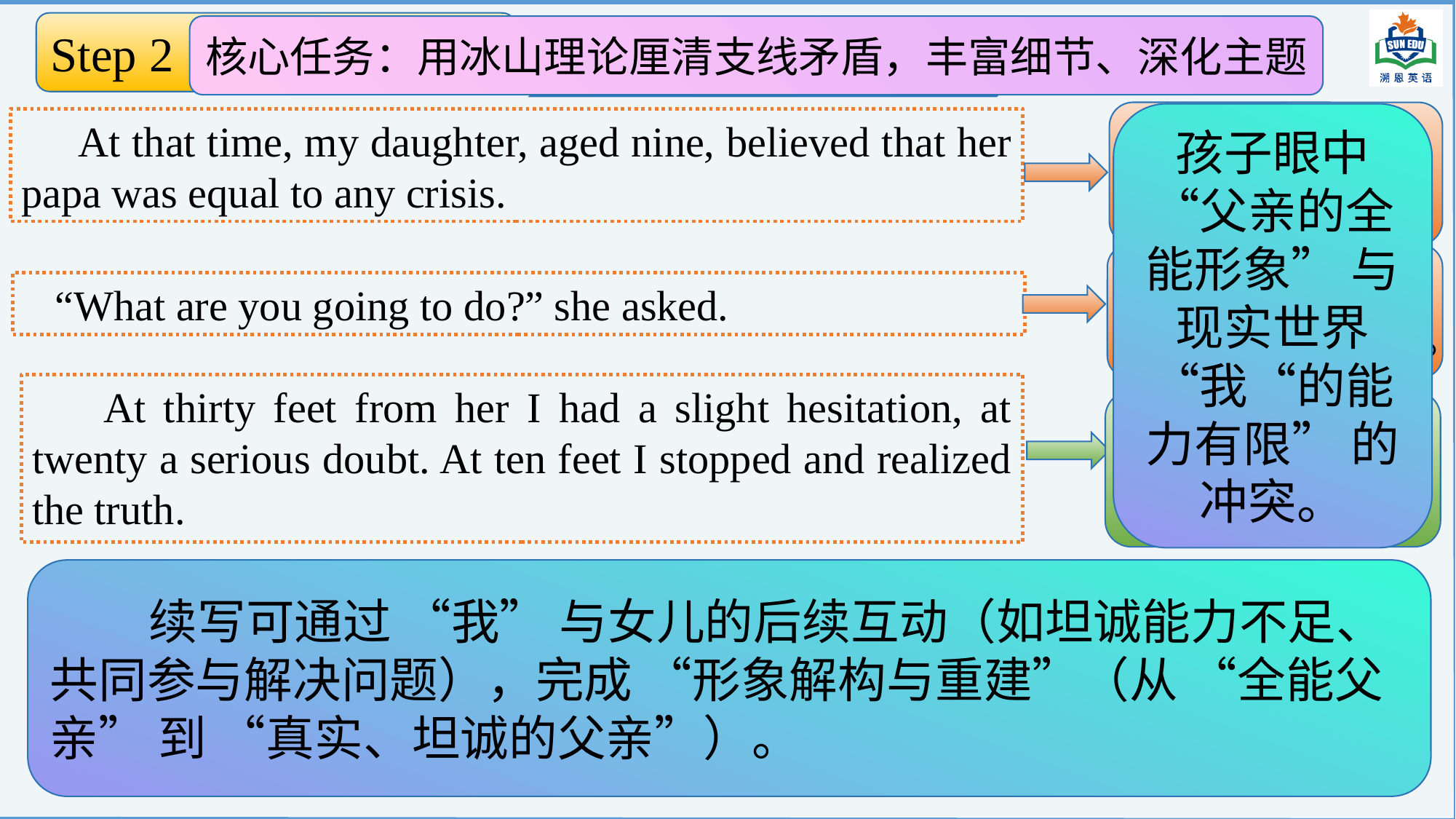

Step 2 推导隐性逻辑
核心任务：用冰山理论厘清支线矛盾，丰富细节、深化主题
探寻水下冰山
女儿坚信爸爸能应对任何危机。
孩子眼中 “父亲的全能形象” 与现实世界 “我“的能力有限” 的冲突。
     At that time, my daughter, aged nine, believed that her papa was equal to any crisis.

女儿视“我”为 解决问题的高手。
   “What are you going to do?” she asked.

    At thirty feet from her I had a slight hesitation, at twenty a serious doubt. At ten feet I stopped and realized the truth.
暴露应对能力的局限

        续写可通过 “我” 与女儿的后续互动（如坦诚能力不足、共同参与解决问题），完成 “形象解构与重建”（从 “全能父亲” 到 “真实、坦诚的父亲”）。